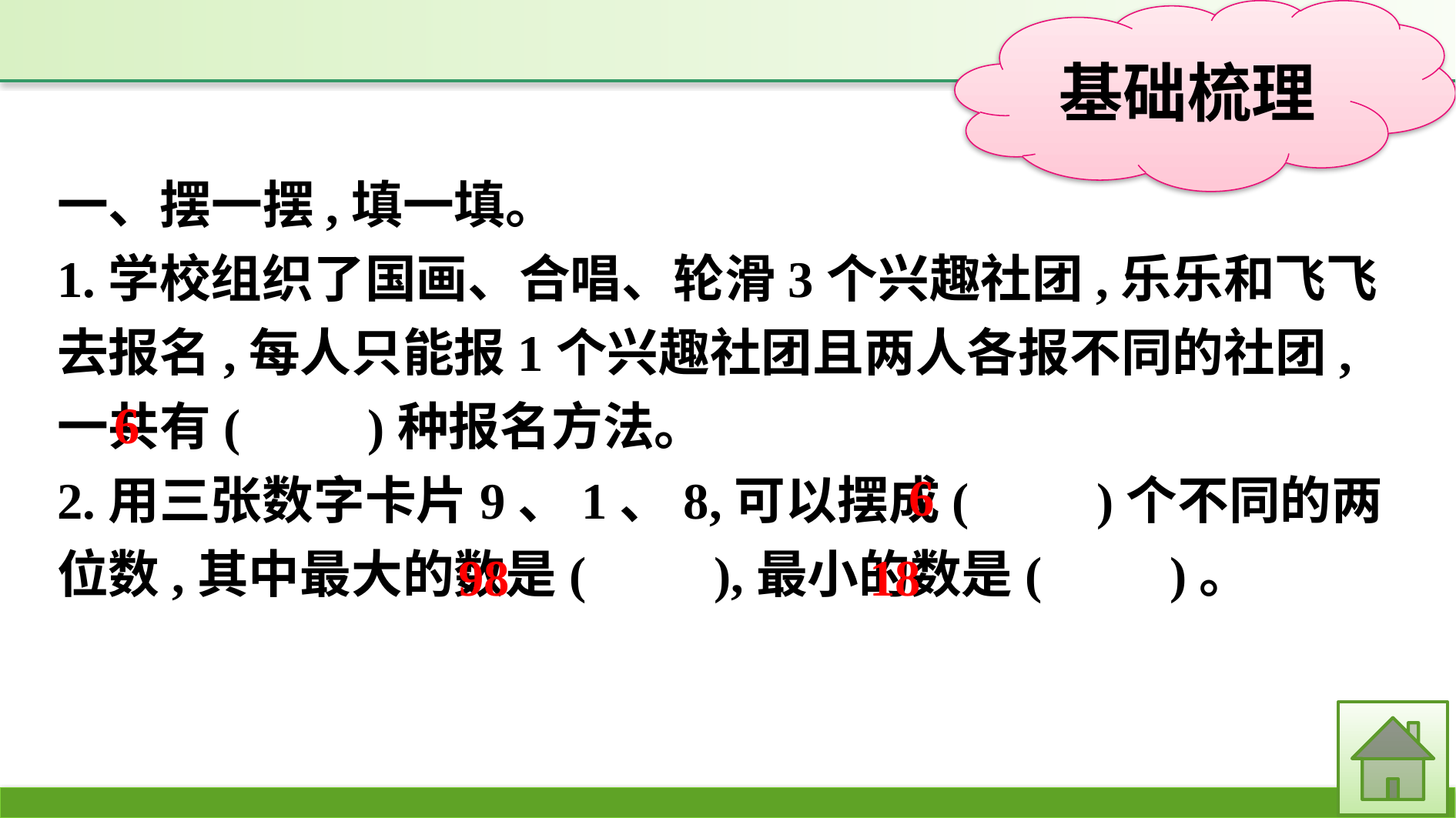

一、摆一摆,填一填。
1.学校组织了国画、合唱、轮滑3个兴趣社团,乐乐和飞飞去报名,每人只能报1个兴趣社团且两人各报不同的社团,一共有(　　)种报名方法。
2.用三张数字卡片9、1、8,可以摆成(　　)个不同的两位数,其中最大的数是(　　),最小的数是(　　)。
6
6
98
18